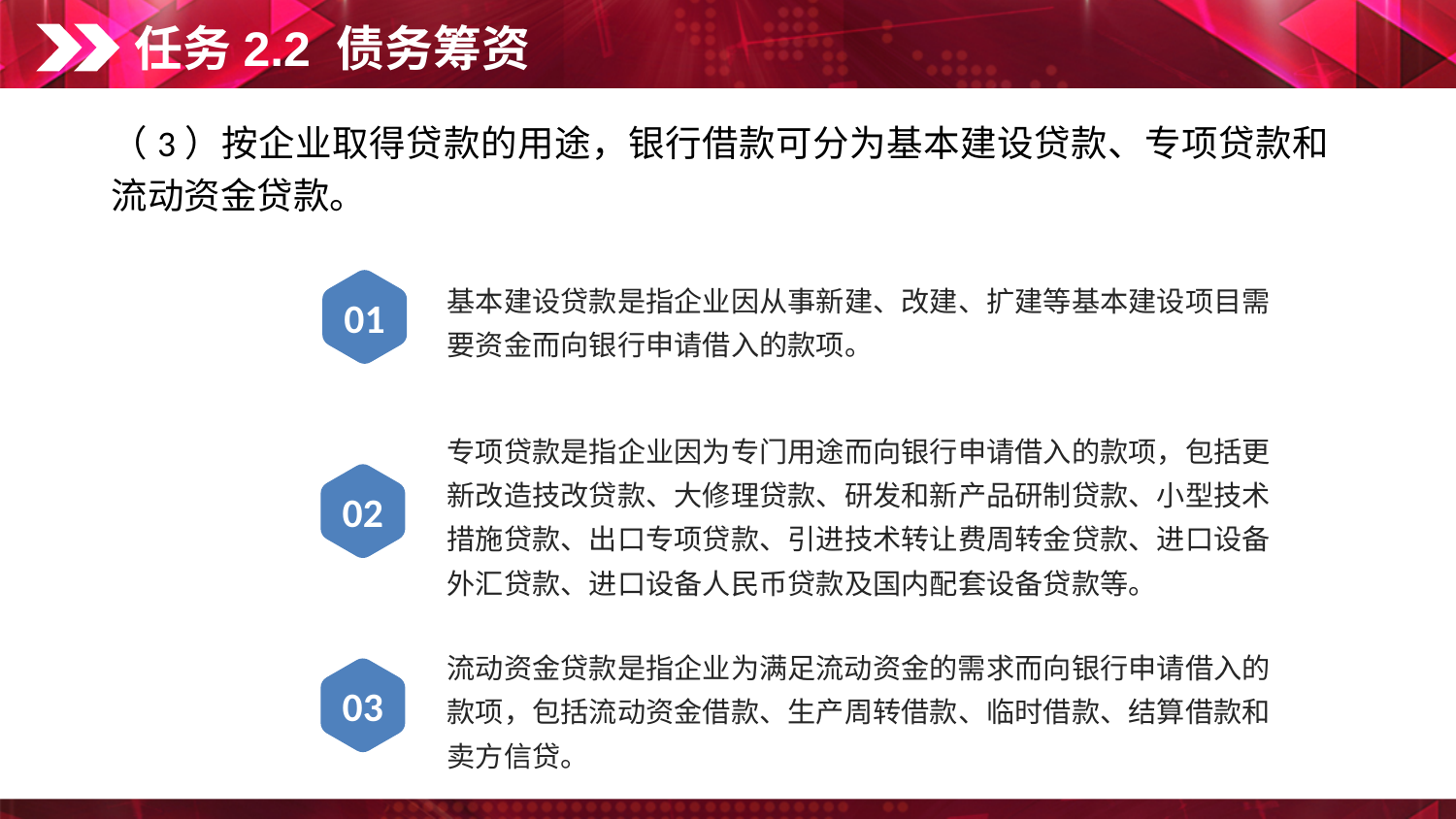

任务2.2 债务筹资

（3）按企业取得贷款的用途，银行借款可分为基本建设贷款、专项贷款和流动资金贷款。
基本建设贷款是指企业因从事新建、改建、扩建等基本建设项目需要资金而向银行申请借入的款项。
01
专项贷款是指企业因为专门用途而向银行申请借入的款项，包括更新改造技改贷款、大修理贷款、研发和新产品研制贷款、小型技术措施贷款、出口专项贷款、引进技术转让费周转金贷款、进口设备外汇贷款、进口设备人民币贷款及国内配套设备贷款等。
02
流动资金贷款是指企业为满足流动资金的需求而向银行申请借入的款项，包括流动资金借款、生产周转借款、临时借款、结算借款和卖方信贷。
03